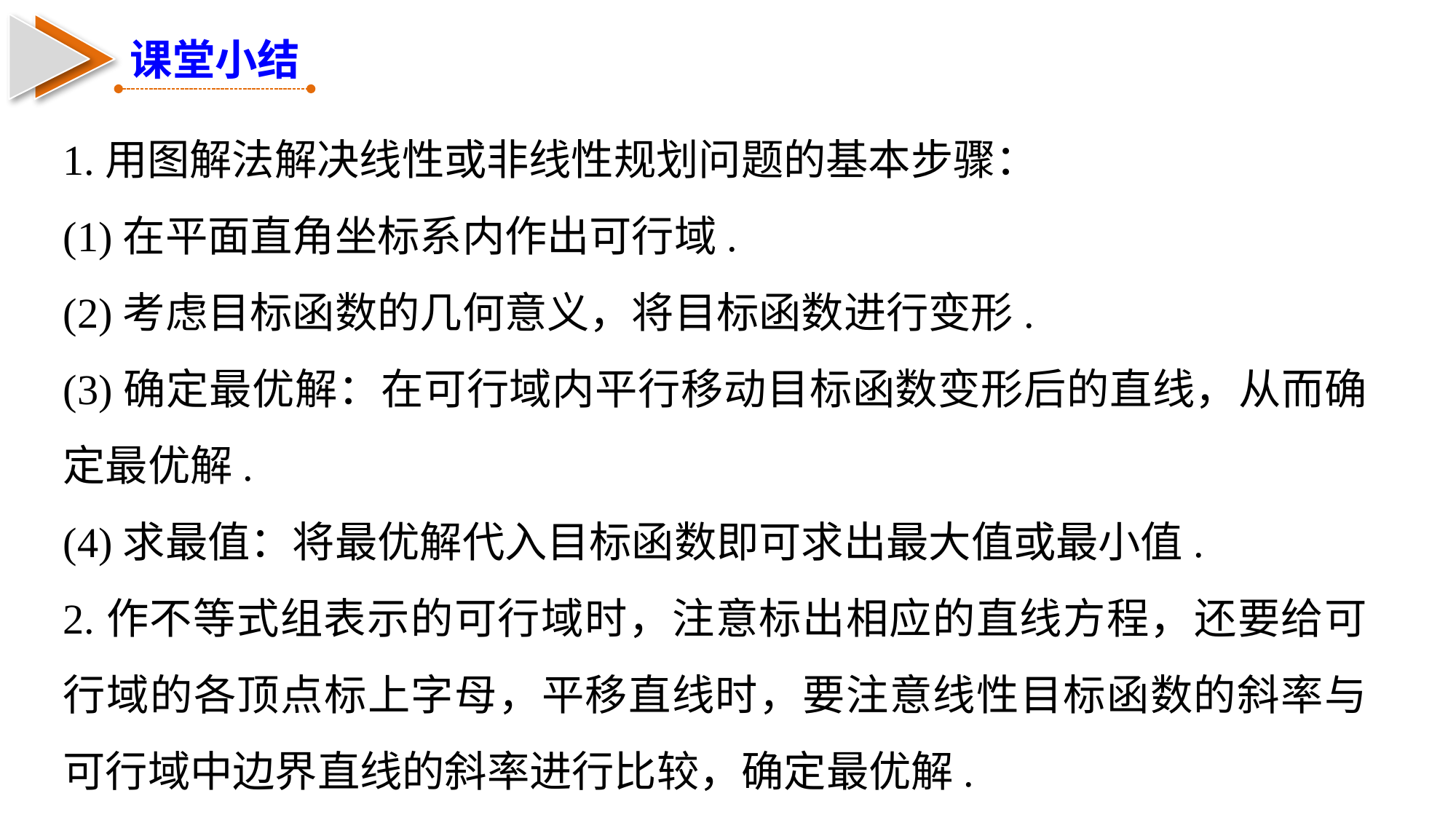

课堂小结
1.用图解法解决线性或非线性规划问题的基本步骤：
(1)在平面直角坐标系内作出可行域.
(2)考虑目标函数的几何意义，将目标函数进行变形.
(3)确定最优解：在可行域内平行移动目标函数变形后的直线，从而确定最优解.
(4)求最值：将最优解代入目标函数即可求出最大值或最小值.
2.作不等式组表示的可行域时，注意标出相应的直线方程，还要给可行域的各顶点标上字母，平移直线时，要注意线性目标函数的斜率与可行域中边界直线的斜率进行比较，确定最优解.